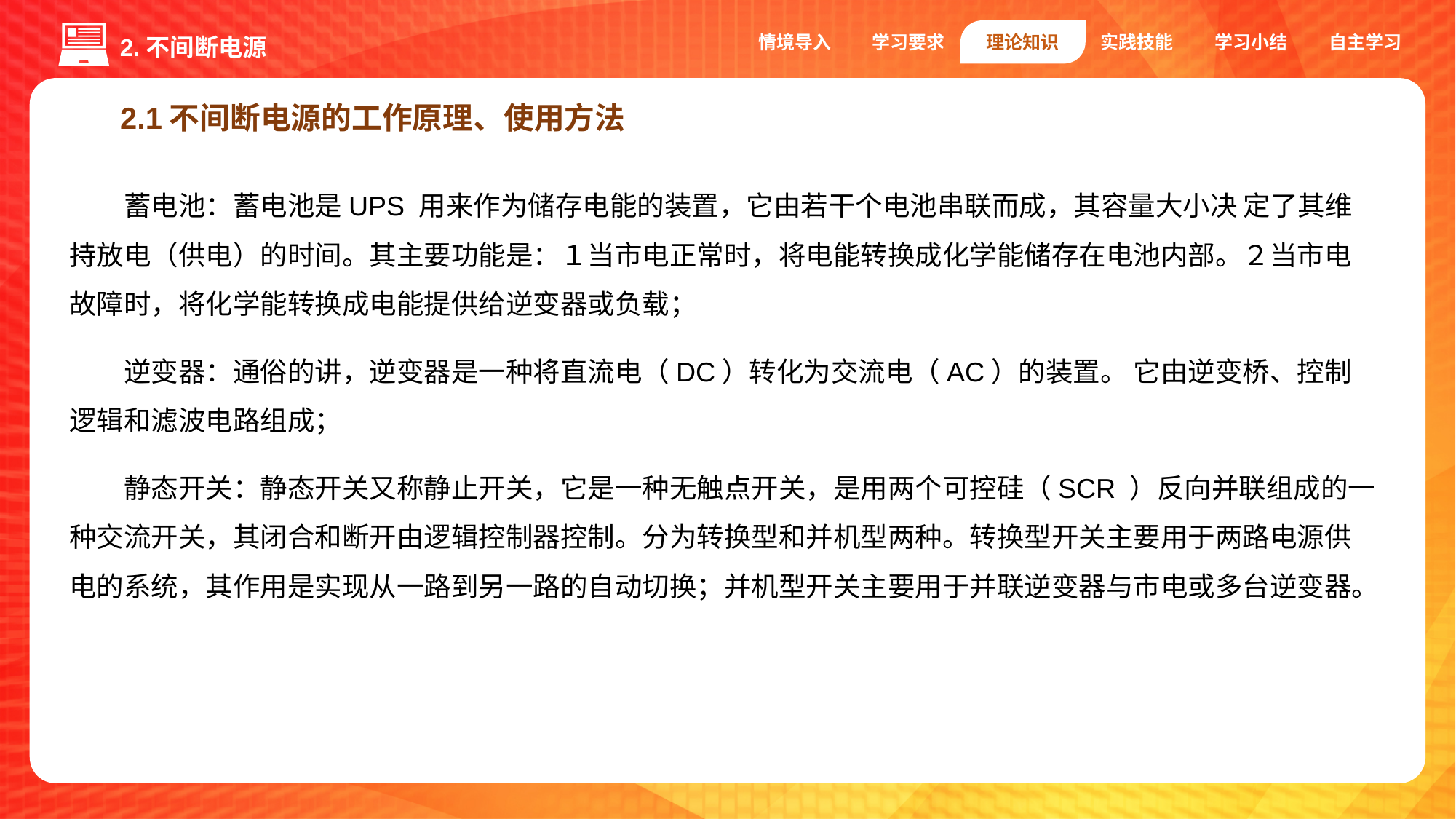

情境导入
学习要求
理论知识
实践技能
学习小结
自主学习

2.不间断电源
2.1不间断电源的工作原理、使用方法
蓄电池：蓄电池是UPS 用来作为储存电能的装置，它由若干个电池串联而成，其容量大小决 定了其维持放电（供电）的时间。其主要功能是：１当市电正常时，将电能转换成化学能储存在电池内部。２当市电故障时，将化学能转换成电能提供给逆变器或负载；
逆变器：通俗的讲，逆变器是一种将直流电（DC）转化为交流电（AC）的装置。 它由逆变桥、控制逻辑和滤波电路组成；
静态开关：静态开关又称静止开关，它是一种无触点开关，是用两个可控硅（SCR ）反向并联组成的一种交流开关，其闭合和断开由逻辑控制器控制。分为转换型和并机型两种。转换型开关主要用于两路电源供电的系统，其作用是实现从一路到另一路的自动切换；并机型开关主要用于并联逆变器与市电或多台逆变器。
变频器的故类型